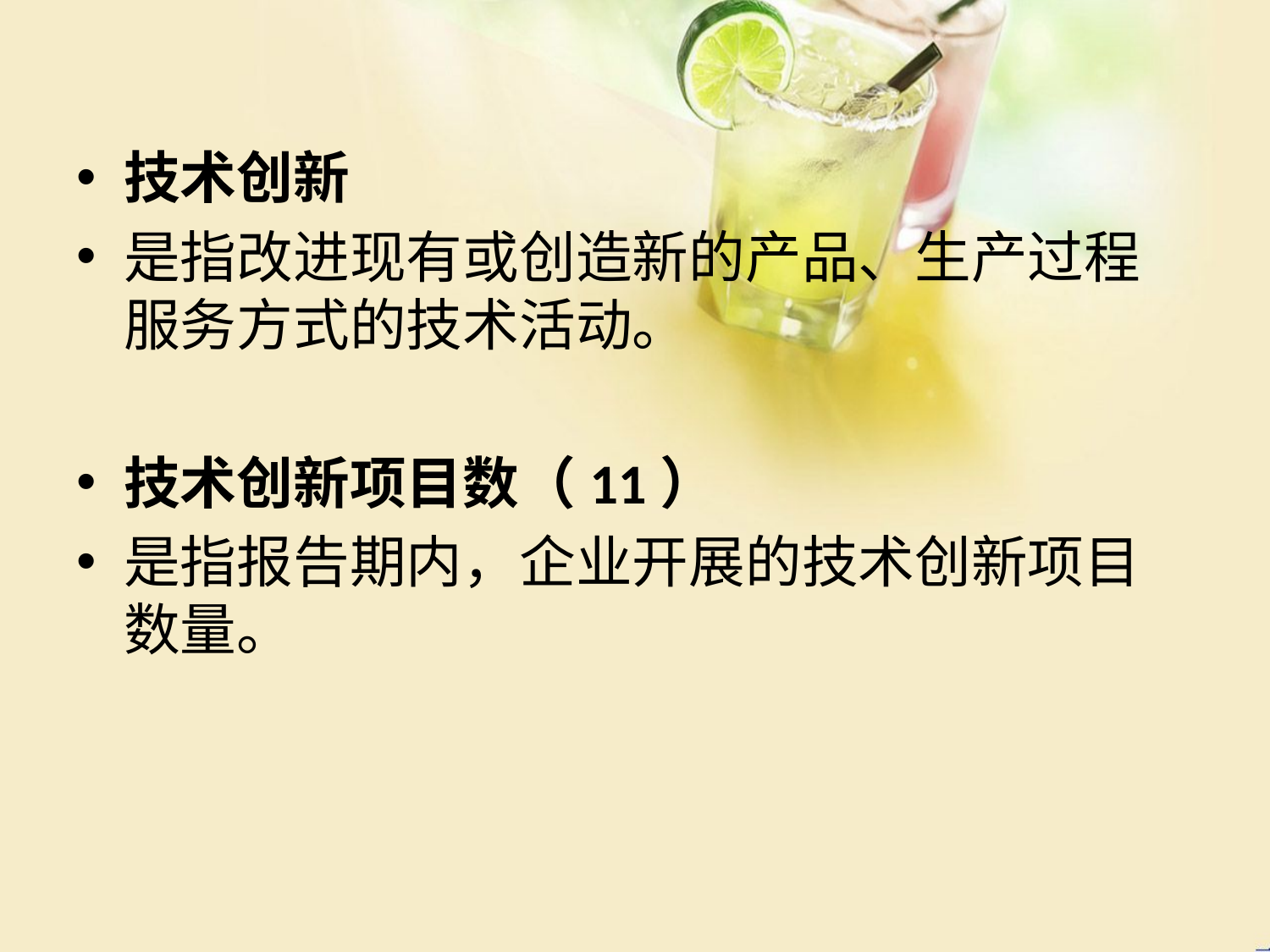

技术创新
是指改进现有或创造新的产品、生产过程服务方式的技术活动。

技术创新项目数（11）
是指报告期内，企业开展的技术创新项目数量。